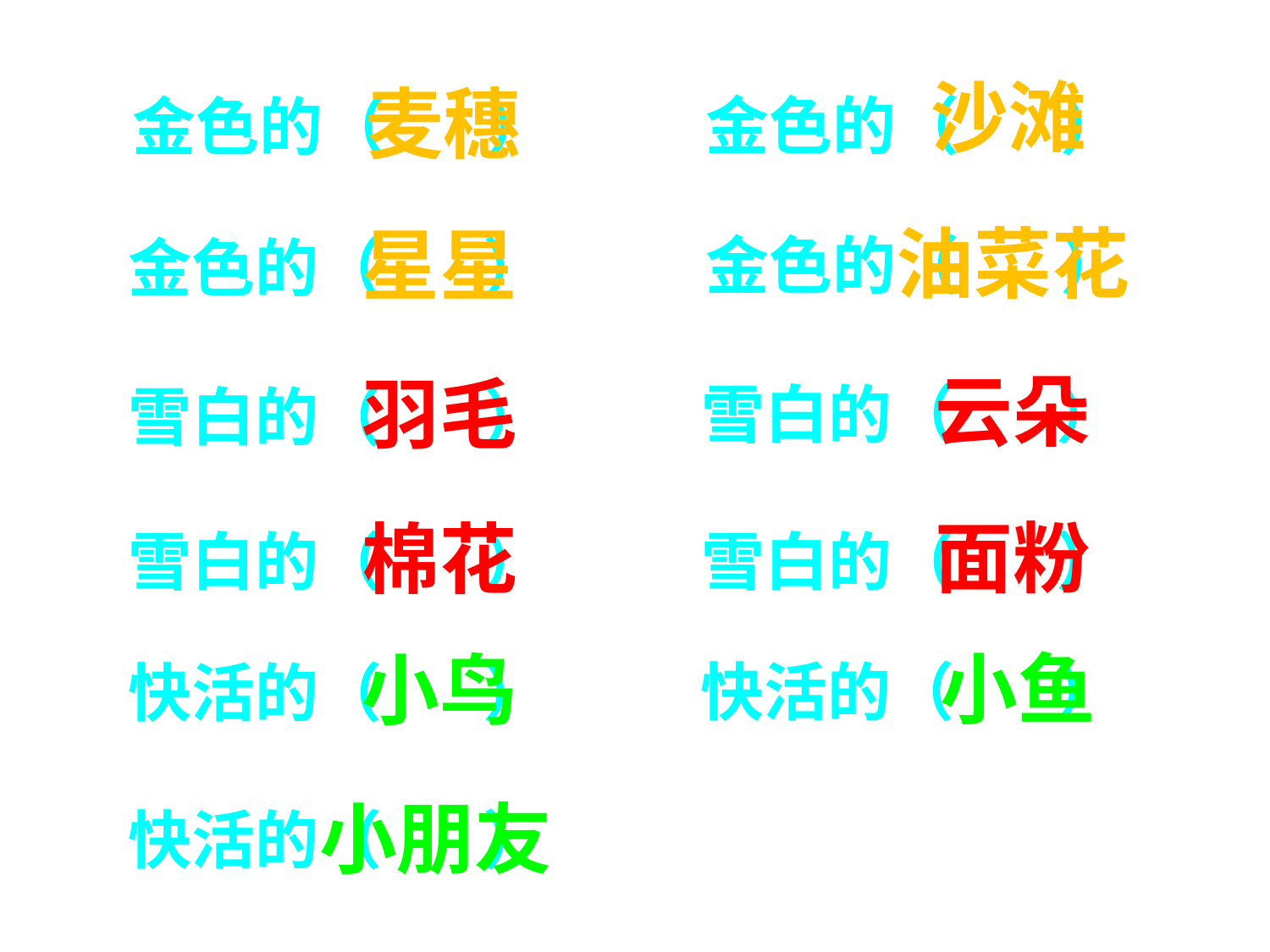

沙滩
麦穗
金色的（       ）
金色的（       ）
油菜花
星星
金色的（       ）
金色的（       ）
云朵
羽毛
雪白的（       ）
雪白的（       ）
面粉
棉花
雪白的（       ）
雪白的（       ）
小鱼
小鸟
快活的（       ）
快活的（       ）
小朋友
快活的（       ）